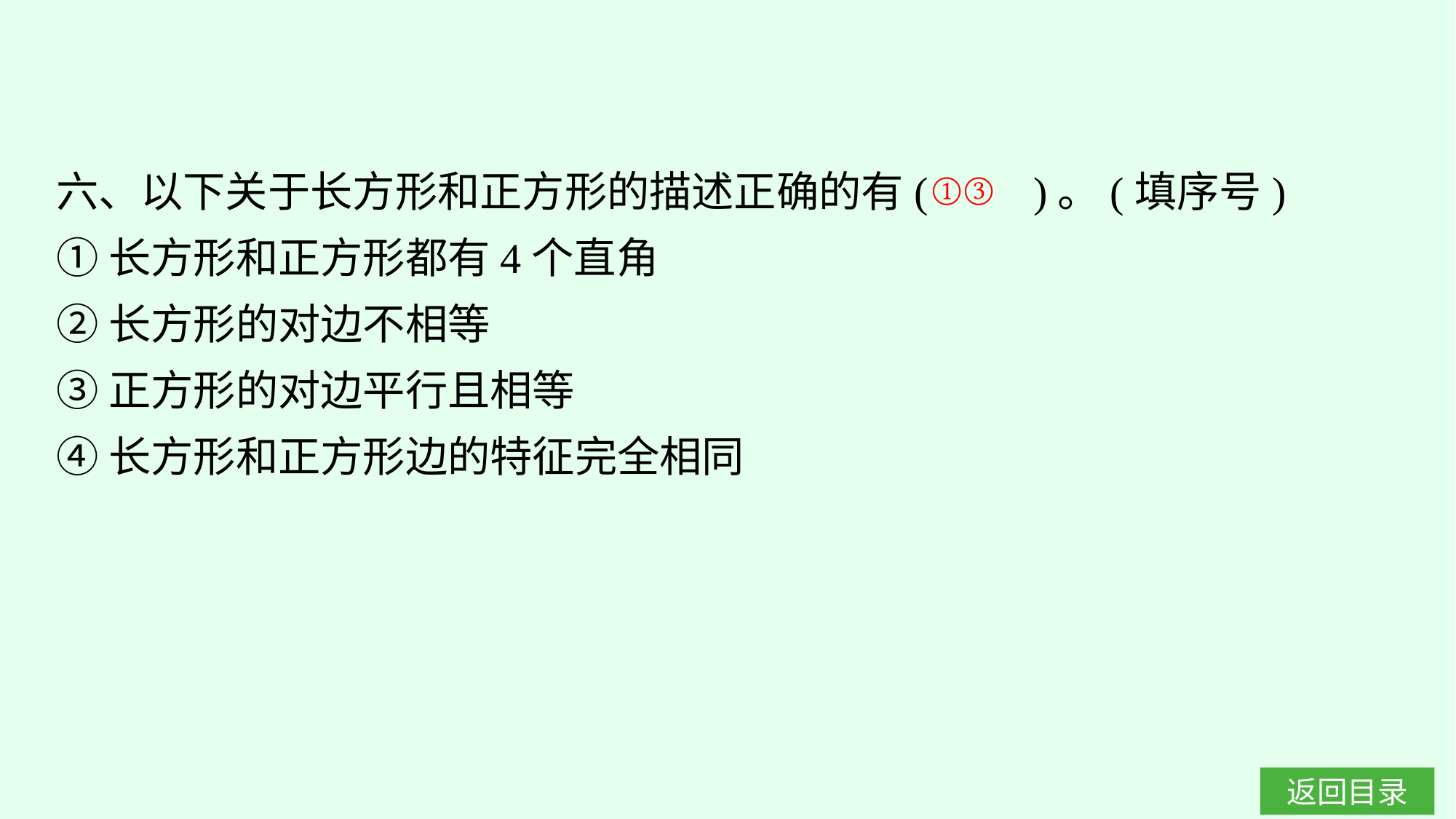

六、以下关于长方形和正方形的描述正确的有(　　)。(填序号)
①长方形和正方形都有4个直角
②长方形的对边不相等
③正方形的对边平行且相等
④长方形和正方形边的特征完全相同
①③